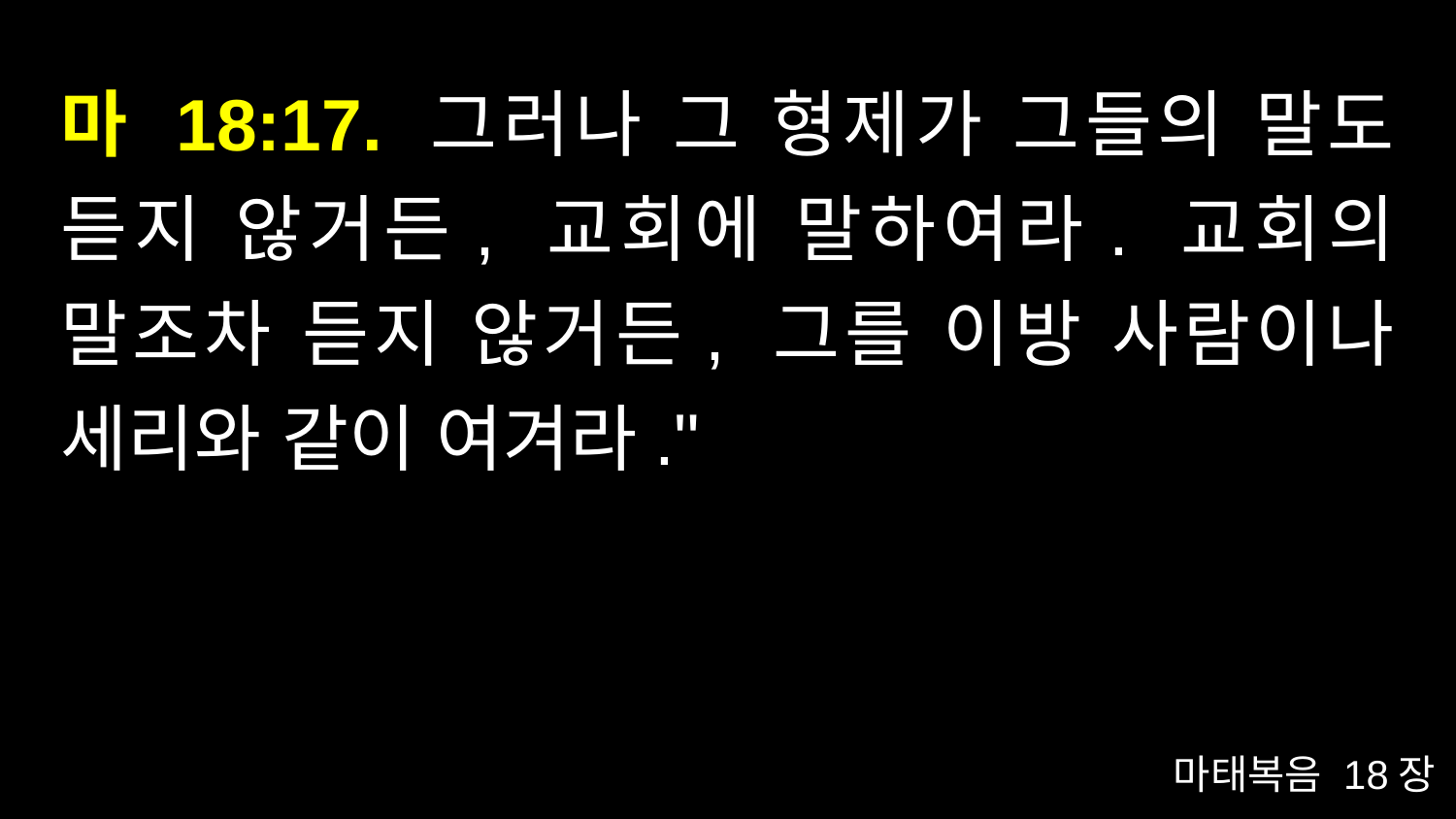

# 마 18:17. 그러나 그 형제가 그들의 말도 듣지 않거든, 교회에 말하여라. 교회의 말조차 듣지 않거든, 그를 이방 사람이나 세리와 같이 여겨라."
마태복음 18장